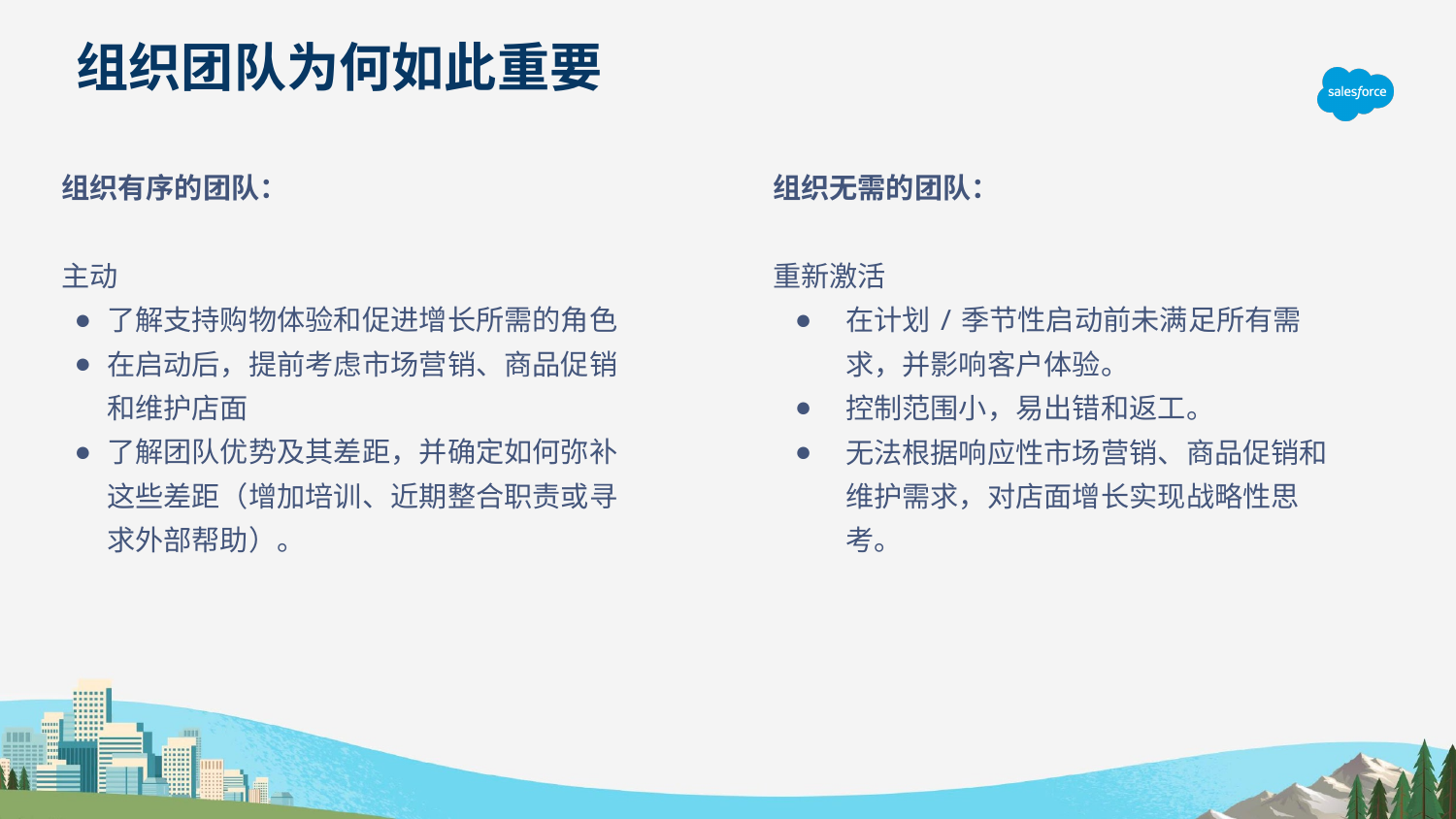

组织团队为何如此重要
组织有序的团队：

主动
了解支持购物体验和促进增长所需的角色
在启动后，提前考虑市场营销、商品促销和维护店面
了解团队优势及其差距，并确定如何弥补这些差距（增加培训、近期整合职责或寻求外部帮助）。
组织无需的团队：

重新激活
在计划/季节性启动前未满足所有需求，并影响客户体验。
控制范围小，易出错和返工。
无法根据响应性市场营销、商品促销和维护需求，对店面增长实现战略性思考。